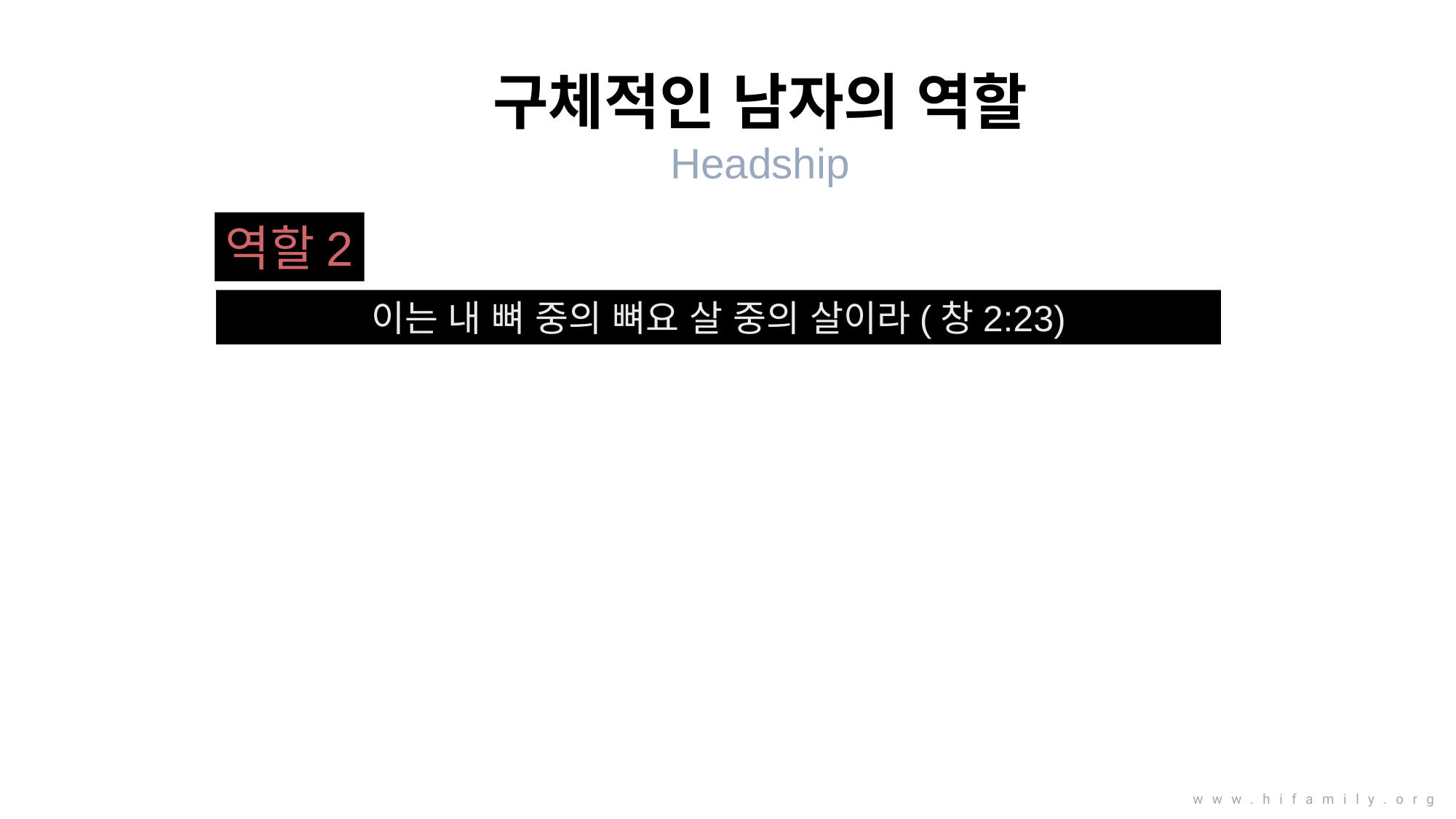

구체적인 남자의 역할
Headship
역할2
이는 내 뼈 중의 뼈요 살 중의 살이라(창2:23)
www.hifamily.org